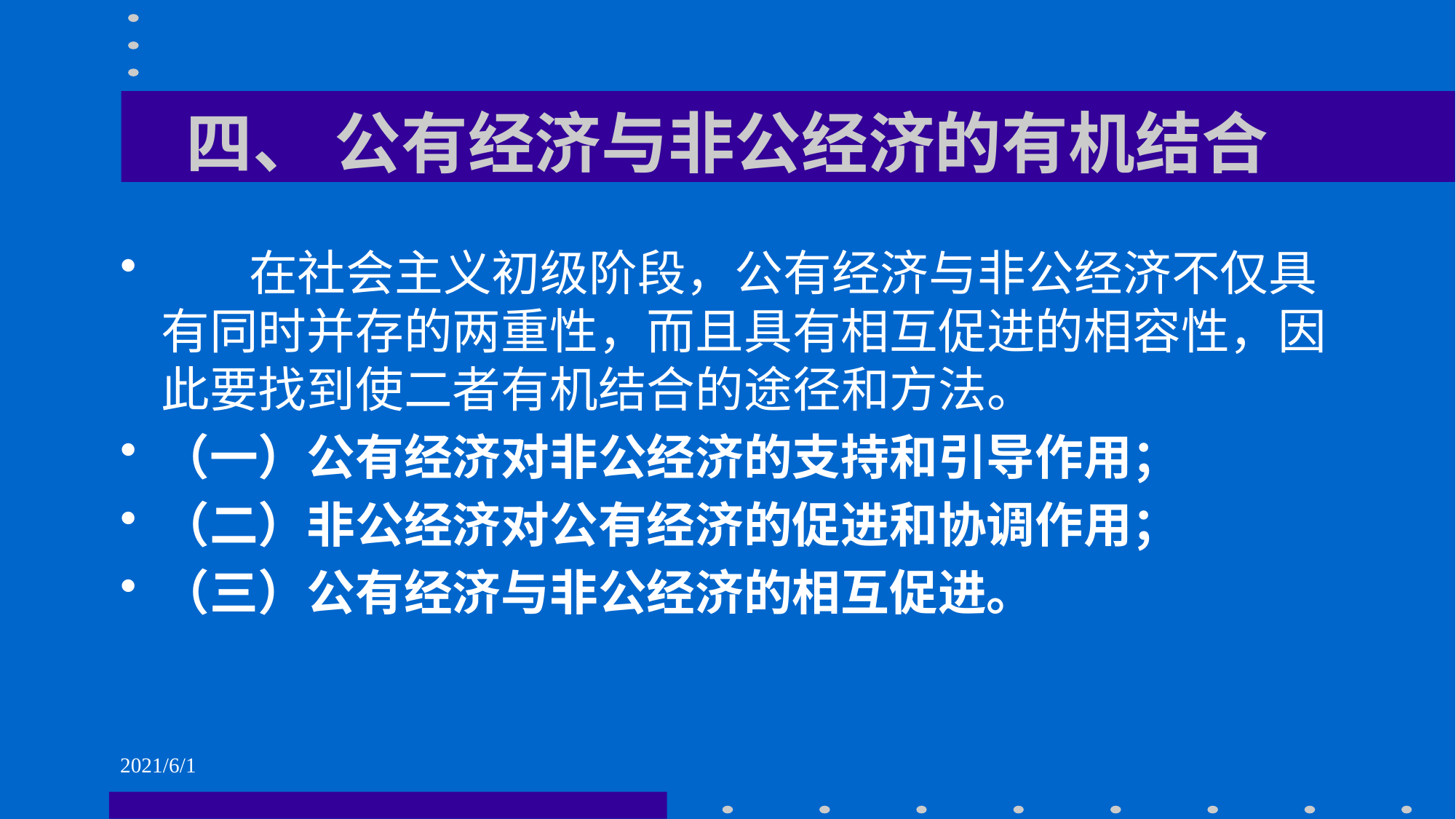

# 四、 公有经济与非公经济的有机结合
       在社会主义初级阶段，公有经济与非公经济不仅具有同时并存的两重性，而且具有相互促进的相容性，因此要找到使二者有机结合的途径和方法。
（一）公有经济对非公经济的支持和引导作用；
（二）非公经济对公有经济的促进和协调作用；
（三）公有经济与非公经济的相互促进。
2021/6/1